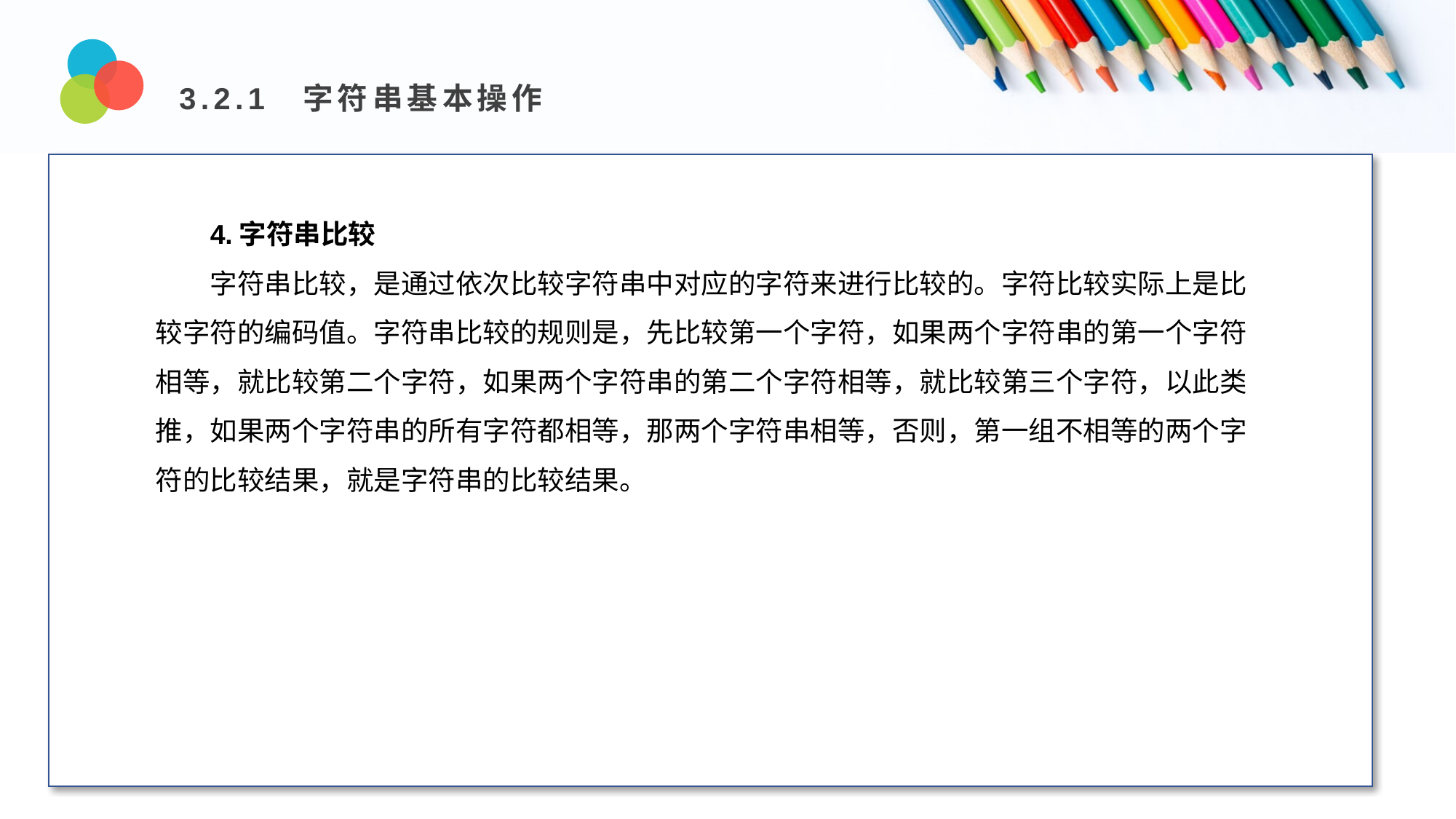

3.2.1  字符串基本操作
Design and Production
4.字符串比较
字符串比较，是通过依次比较字符串中对应的字符来进行比较的。字符比较实际上是比较字符的编码值。字符串比较的规则是，先比较第一个字符，如果两个字符串的第一个字符相等，就比较第二个字符，如果两个字符串的第二个字符相等，就比较第三个字符，以此类推，如果两个字符串的所有字符都相等，那两个字符串相等，否则，第一组不相等的两个字符的比较结果，就是字符串的比较结果。